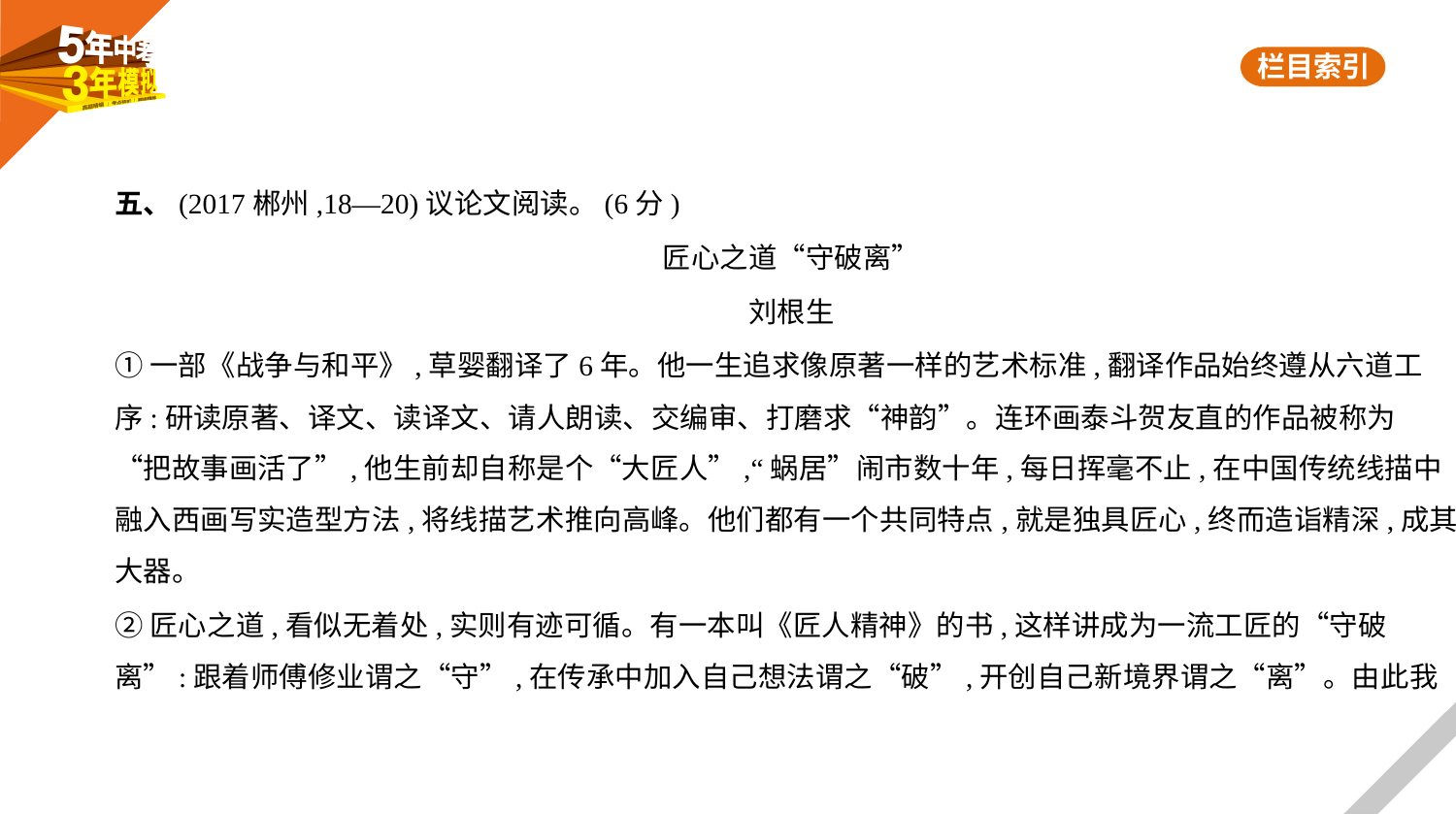

五、(2017郴州,18—20)议论文阅读。(6分)
匠心之道“守破离”
刘根生
①一部《战争与和平》,草婴翻译了6年。他一生追求像原著一样的艺术标准,翻译作品始终遵从六道工
序:研读原著、译文、读译文、请人朗读、交编审、打磨求“神韵”。连环画泰斗贺友直的作品被称为
“把故事画活了”,他生前却自称是个“大匠人”,“蜗居”闹市数十年,每日挥毫不止,在中国传统线描中
融入西画写实造型方法,将线描艺术推向高峰。他们都有一个共同特点,就是独具匠心,终而造诣精深,成其
大器。
②匠心之道,看似无着处,实则有迹可循。有一本叫《匠人精神》的书,这样讲成为一流工匠的“守破
离”:跟着师傅修业谓之“守”,在传承中加入自己想法谓之“破”,开创自己新境界谓之“离”。由此我